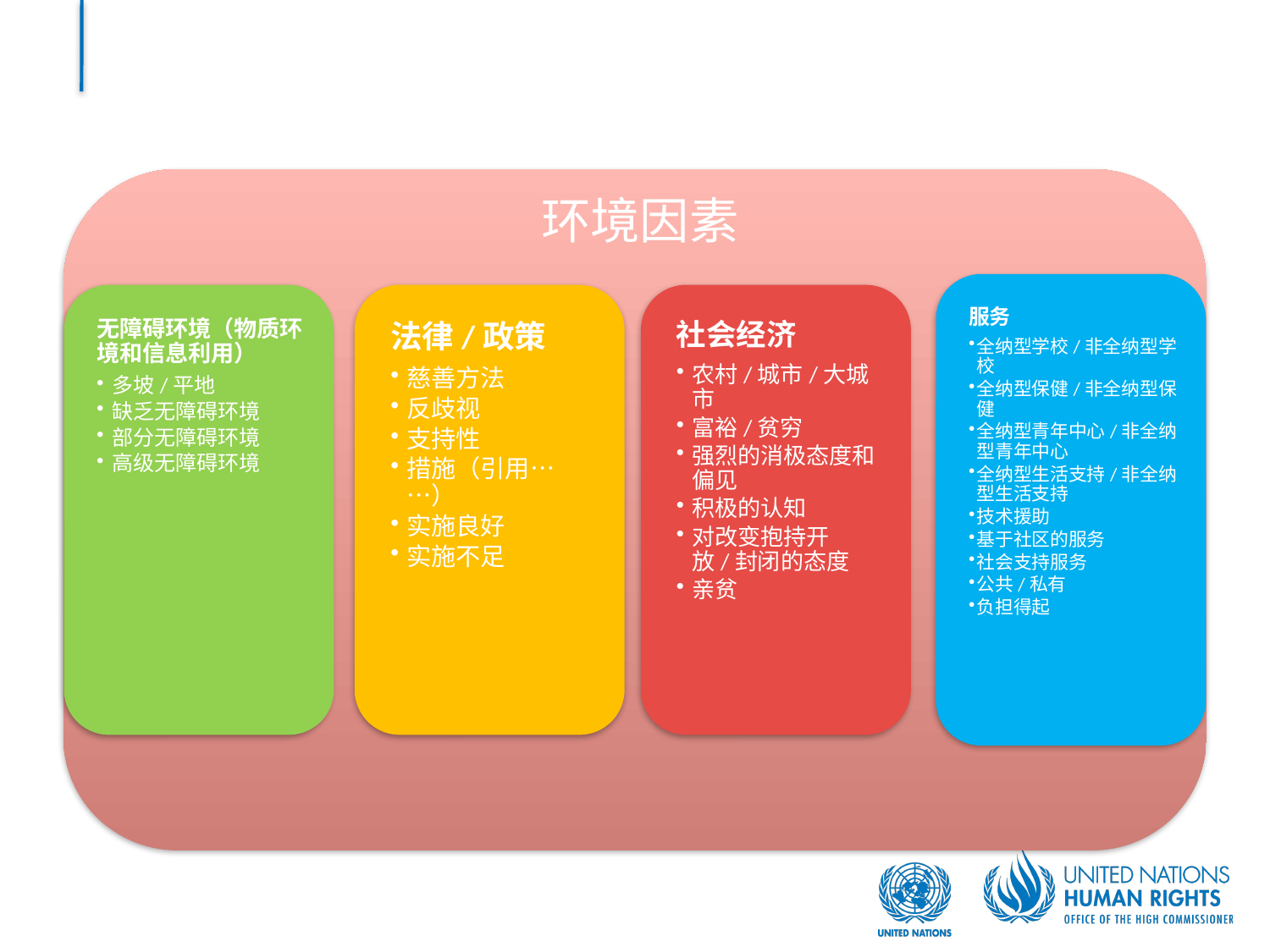

#
无障碍环境（物质环境和信息利用）
多坡/平地
缺乏无障碍环境
部分无障碍环境
高级无障碍环境
法律/政策
慈善方法
反歧视
支持性
措施（引用……）
实施良好
实施不足
社会经济
农村/城市/大城市
富裕/贫穷
强烈的消极态度和偏见
积极的认知
对改变抱持开放/封闭的态度
亲贫
服务
全纳型学校/非全纳型学校
全纳型保健/非全纳型保健
全纳型青年中心/非全纳型青年中心
全纳型生活支持/非全纳型生活支持
技术援助
基于社区的服务
社会支持服务
公共/私有
负担得起
环境因素